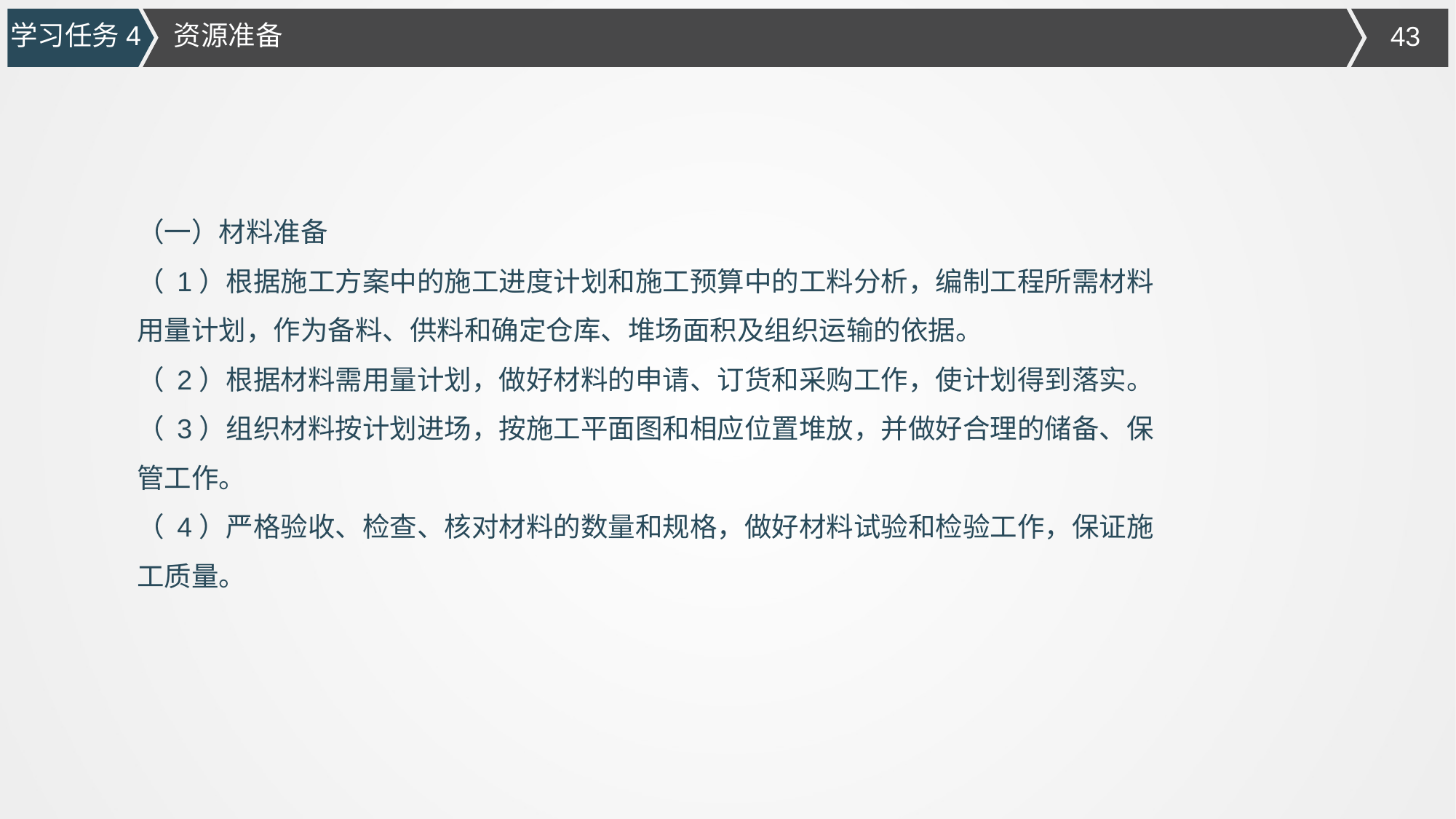

学习任务4
资源准备

（一）材料准备
（ 1）根据施工方案中的施工进度计划和施工预算中的工料分析，编制工程所需材料
用量计划，作为备料、供料和确定仓库、堆场面积及组织运输的依据。
（ 2）根据材料需用量计划，做好材料的申请、订货和采购工作，使计划得到落实。
（ 3）组织材料按计划进场，按施工平面图和相应位置堆放，并做好合理的储备、保
管工作。
（ 4）严格验收、检查、核对材料的数量和规格，做好材料试验和检验工作，保证施
工质量。